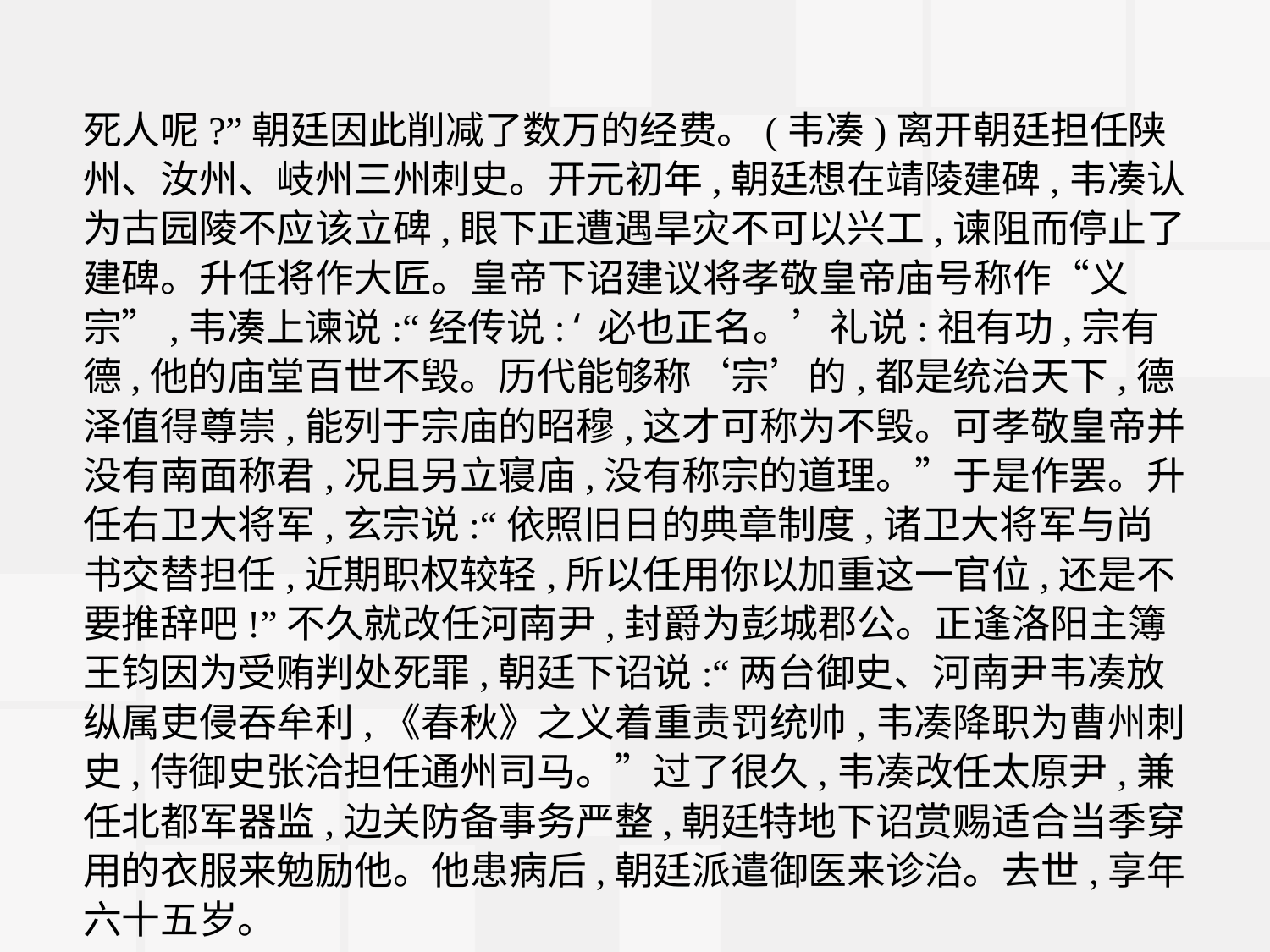

死人呢?”朝廷因此削减了数万的经费。(韦凑)离开朝廷担任陕州、汝州、岐州三州刺史。开元初年,朝廷想在靖陵建碑,韦凑认为古园陵不应该立碑,眼下正遭遇旱灾不可以兴工,谏阻而停止了建碑。升任将作大匠。皇帝下诏建议将孝敬皇帝庙号称作“义宗”,韦凑上谏说:“经传说:‘必也正名。’礼说:祖有功,宗有德,他的庙堂百世不毁。历代能够称‘宗’的,都是统治天下,德泽值得尊崇,能列于宗庙的昭穆,这才可称为不毁。可孝敬皇帝并没有南面称君,况且另立寝庙,没有称宗的道理。”于是作罢。升任右卫大将军,玄宗说:“依照旧日的典章制度,诸卫大将军与尚书交替担任,近期职权较轻,所以任用你以加重这一官位,还是不要推辞吧!”不久就改任河南尹,封爵为彭城郡公。正逢洛阳主簿王钧因为受贿判处死罪,朝廷下诏说:“两台御史、河南尹韦凑放纵属吏侵吞牟利,《春秋》之义着重责罚统帅,韦凑降职为曹州刺史,侍御史张洽担任通州司马。”过了很久,韦凑改任太原尹,兼任北都军器监,边关防备事务严整,朝廷特地下诏赏赐适合当季穿用的衣服来勉励他。他患病后,朝廷派遣御医来诊治。去世,享年六十五岁。